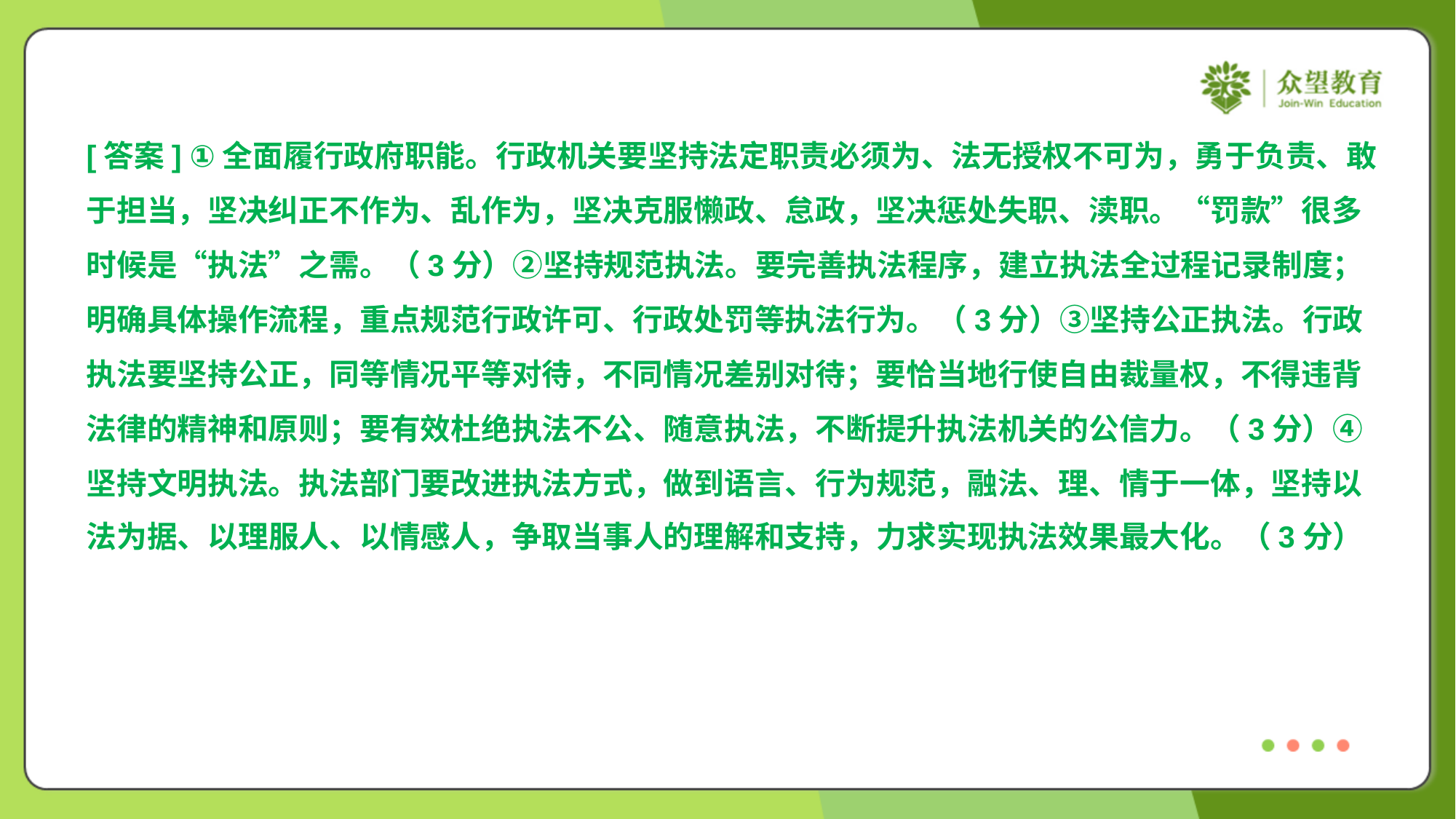

[答案] ①全面履行政府职能。行政机关要坚持法定职责必须为、法无授权不可为，勇于负责、敢
于担当，坚决纠正不作为、乱作为，坚决克服懒政、怠政，坚决惩处失职、渎职。“罚款”很多
时候是“执法”之需。（3分）②坚持规范执法。要完善执法程序，建立执法全过程记录制度；
明确具体操作流程，重点规范行政许可、行政处罚等执法行为。（3分）③坚持公正执法。行政
执法要坚持公正，同等情况平等对待，不同情况差别对待；要恰当地行使自由裁量权，不得违背
法律的精神和原则；要有效杜绝执法不公、随意执法，不断提升执法机关的公信力。（3分）④
坚持文明执法。执法部门要改进执法方式，做到语言、行为规范，融法、理、情于一体，坚持以
法为据、以理服人、以情感人，争取当事人的理解和支持，力求实现执法效果最大化。（3分）